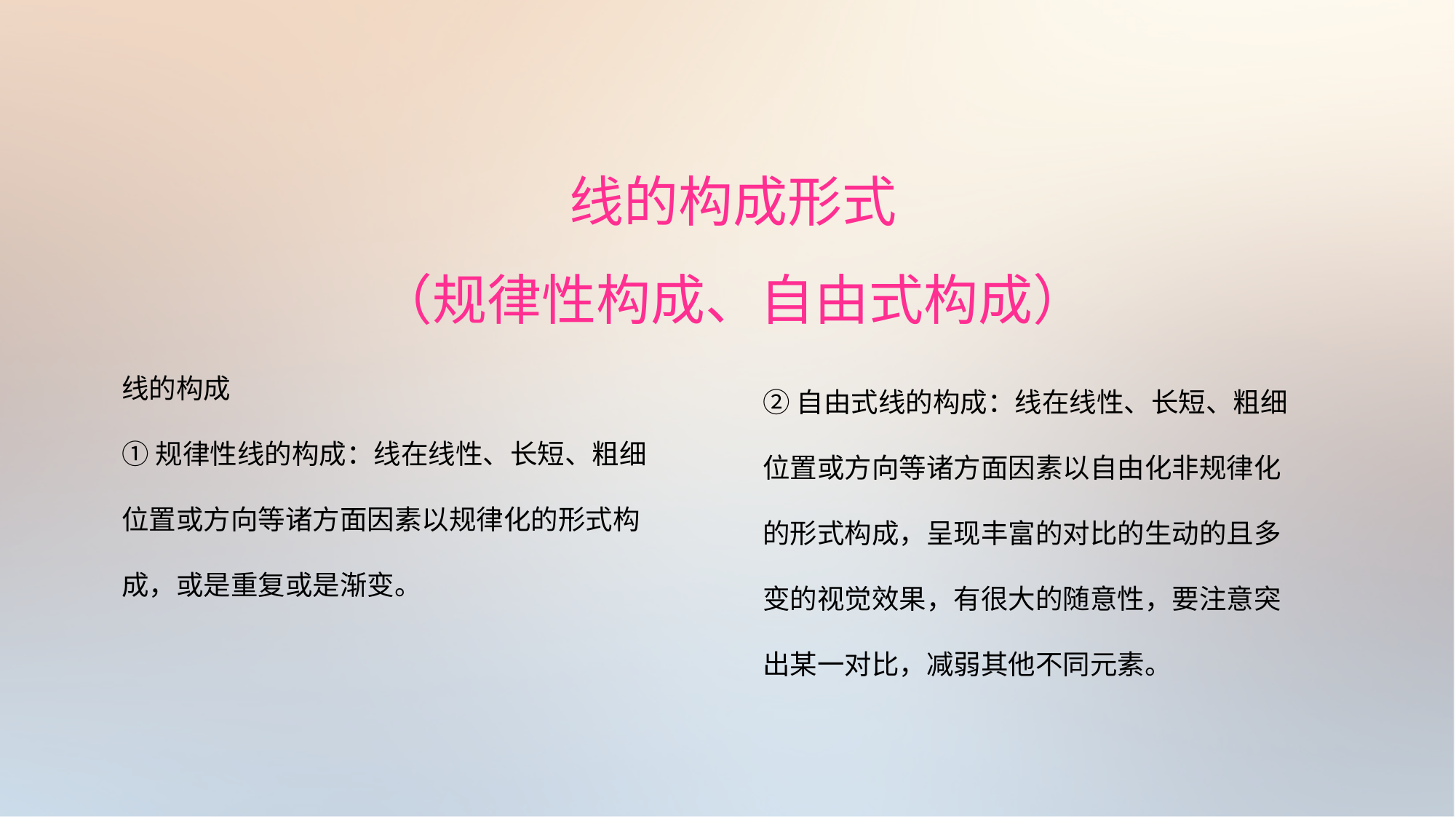

线的构成形式
（规律性构成、自由式构成）
线的构成
①规律性线的构成：线在线性、长短、粗细
位置或方向等诸方面因素以规律化的形式构
成，或是重复或是渐变。
②自由式线的构成：线在线性、长短、粗细
位置或方向等诸方面因素以自由化非规律化
的形式构成，呈现丰富的对比的生动的且多
变的视觉效果，有很大的随意性，要注意突
出某一对比，减弱其他不同元素。